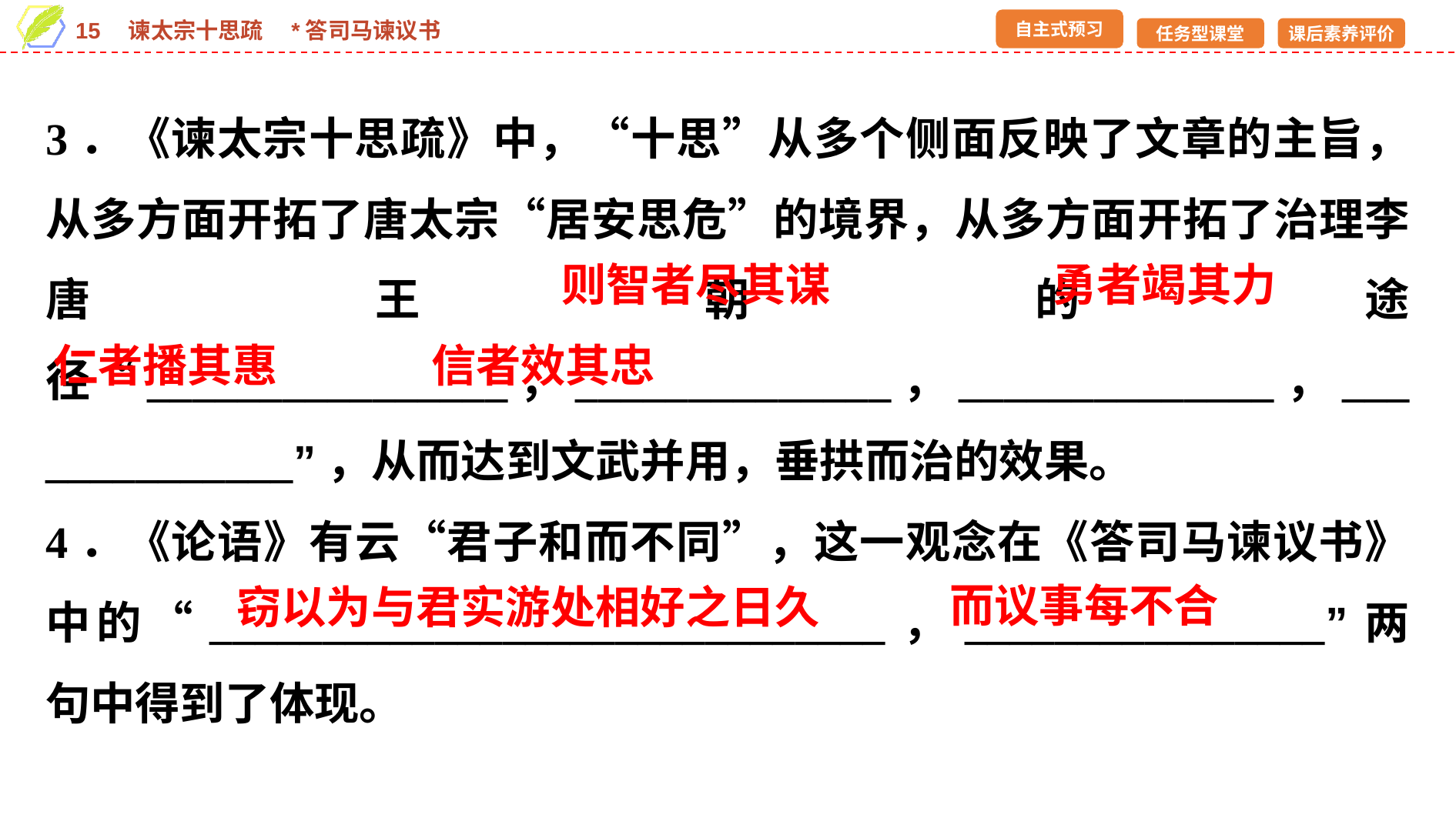

3．《谏太宗十思疏》中，“十思”从多个侧面反映了文章的主旨，从多方面开拓了唐太宗“居安思危”的境界，从多方面开拓了治理李唐王朝的途径“________________，______________，______________，______________”，从而达到文武并用，垂拱而治的效果。
4．《论语》有云“君子和而不同”，这一观念在《答司马谏议书》中的“______________________________，________________”两句中得到了体现。
则智者尽其谋
勇者竭其力
仁者播其惠
信者效其忠
而议事每不合
窃以为与君实游处相好之日久